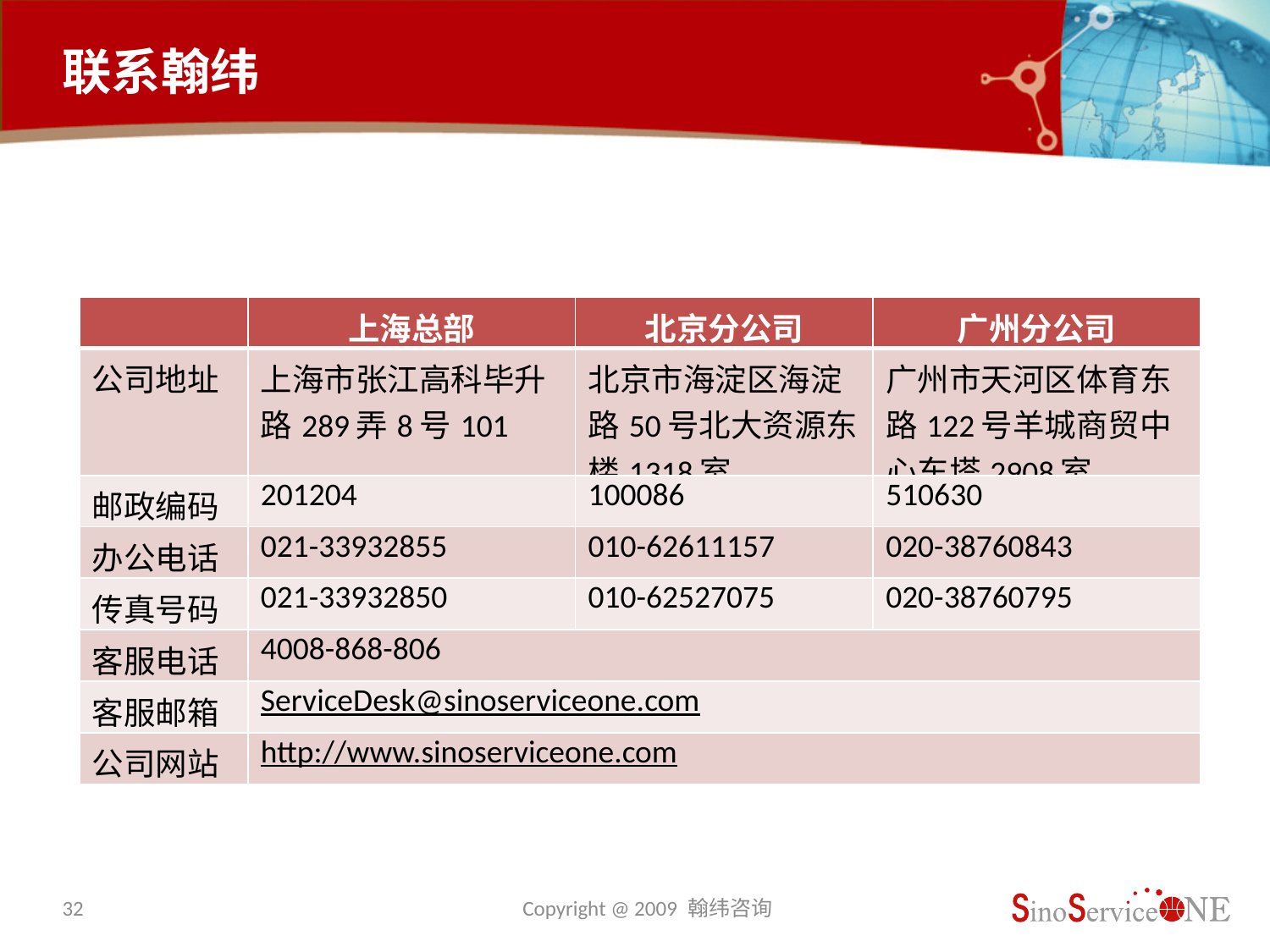

# 联系翰纬
上海总部
|  | 上海总部 | 北京分公司 | 广州分公司 |
| --- | --- | --- | --- |
| 公司地址 | 上海市张江高科毕升路289弄8号101 | 北京市海淀区海淀路50号北大资源东楼1318室 | 广州市天河区体育东路122号羊城商贸中心东塔2908室 |
| 邮政编码 | 201204 | 100086 | 510630 |
| 办公电话 | 021-33932855 | 010-62611157 | 020-38760843 |
| 传真号码 | 021-33932850 | 010-62527075 | 020-38760795 |
| 客服电话 | 4008-868-806 |  |  |
| 客服邮箱 | ServiceDesk@sinoserviceone.com |  |  |
| 公司网站 | http://www.sinoserviceone.com |  |  |
公司的标准联系信息，原则上不允许修改。
32
Copyright @ 2009 翰纬咨询